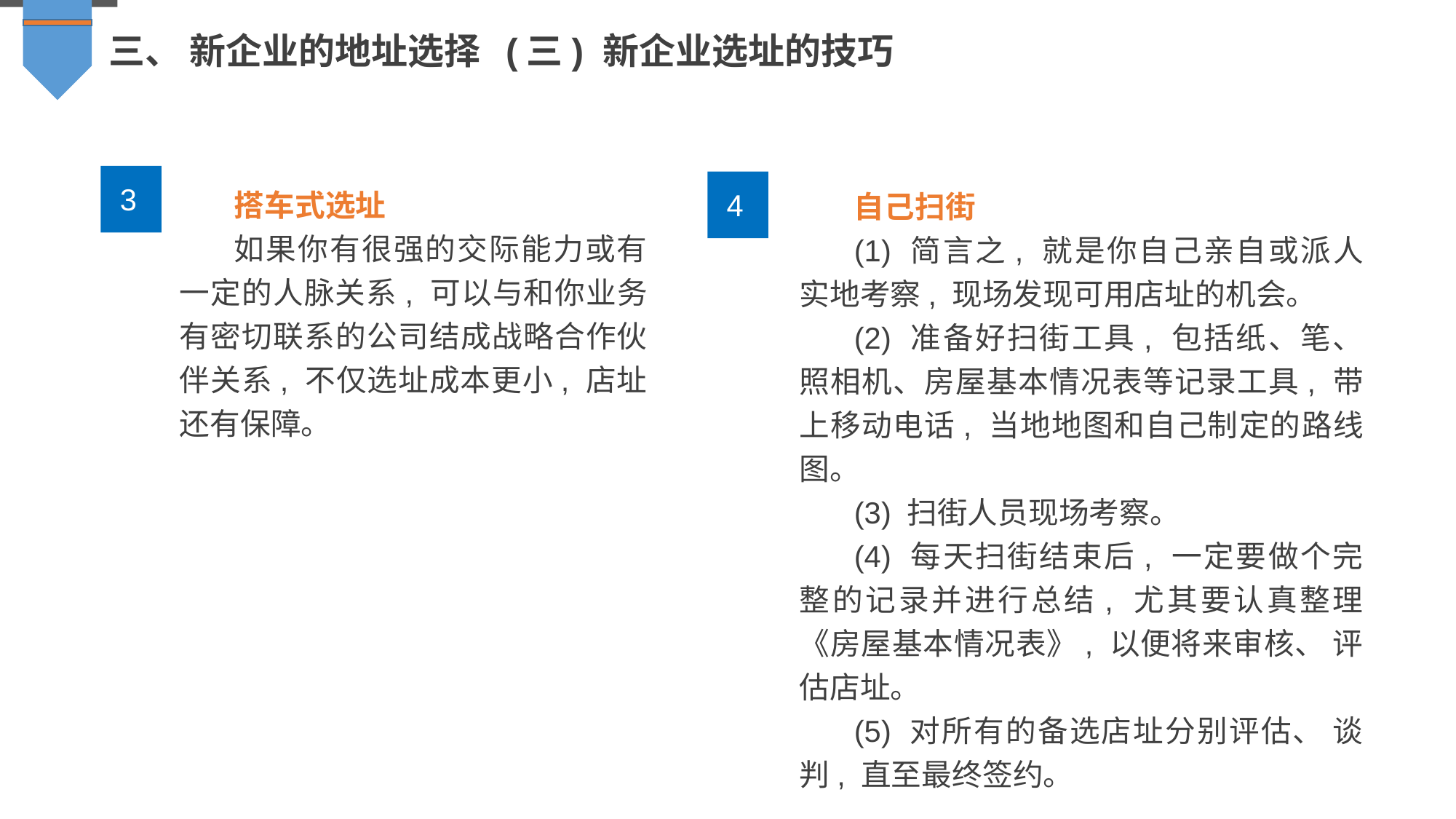

三、 新企业的地址选择  (三) 新企业选址的技巧

3
搭车式选址
如果你有很强的交际能力或有一定的人脉关系, 可以与和你业务有密切联系的公司结成战略合作伙伴关系, 不仅选址成本更小, 店址还有保障。
自己扫街
(1) 简言之, 就是你自己亲自或派人实地考察, 现场发现可用店址的机会。
(2) 准备好扫街工具, 包括纸、笔、照相机、房屋基本情况表等记录工具, 带上移动电话, 当地地图和自己制定的路线图。
(3) 扫街人员现场考察。
(4) 每天扫街结束后, 一定要做个完整的记录并进行总结, 尤其要认真整理 《房屋基本情况表》, 以便将来审核、 评估店址。
(5) 对所有的备选店址分别评估、 谈判, 直至最终签约。
4